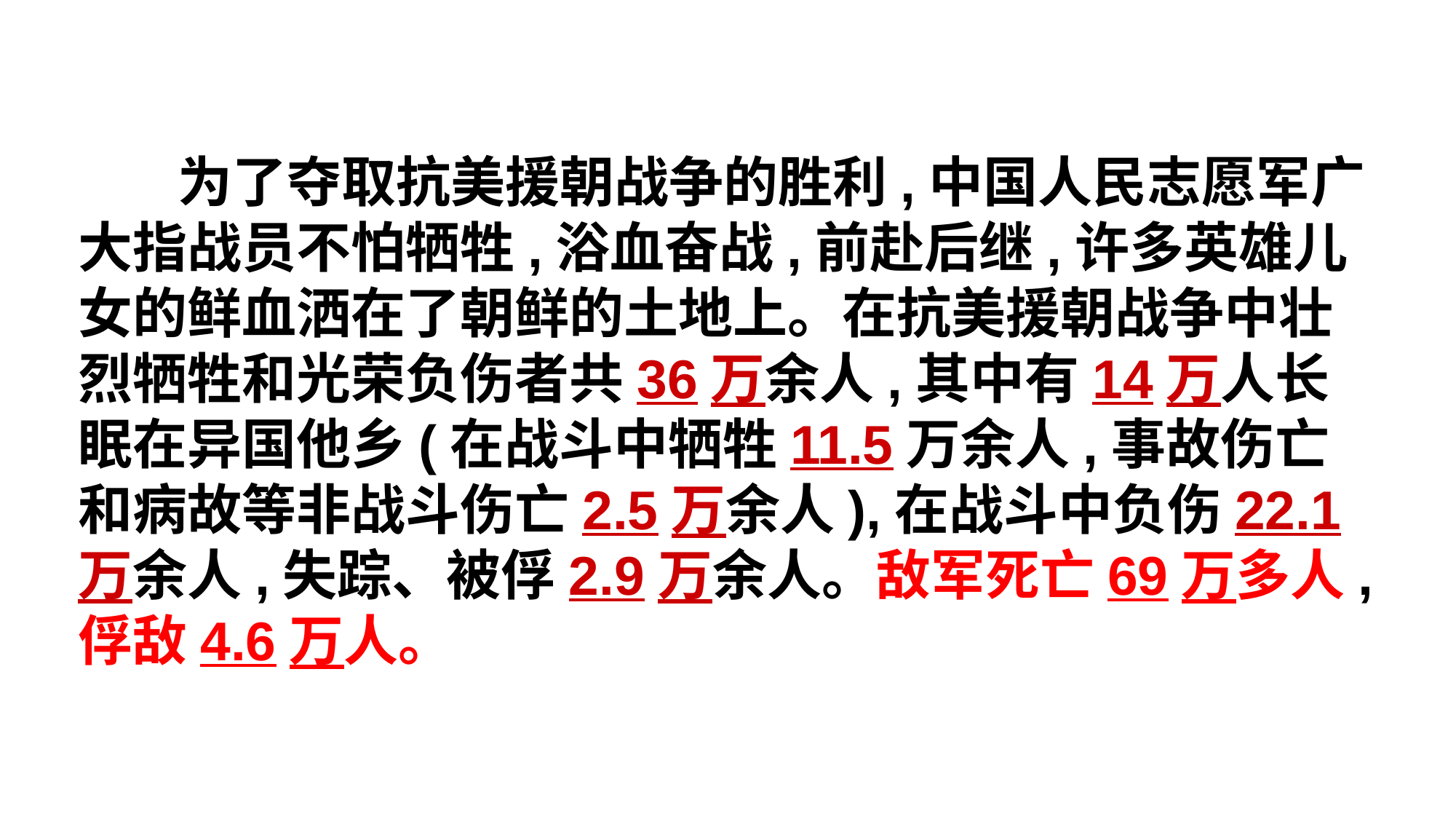

为了夺取抗美援朝战争的胜利,中国人民志愿军广大指战员不怕牺牲,浴血奋战,前赴后继,许多英雄儿女的鲜血洒在了朝鲜的土地上。在抗美援朝战争中壮烈牺牲和光荣负伤者共36万余人,其中有14万人长眠在异国他乡(在战斗中牺牲11.5万余人,事故伤亡和病故等非战斗伤亡2.5万余人),在战斗中负伤22.1万余人,失踪、被俘2.9万余人。敌军死亡69万多人,俘敌4.6万人。